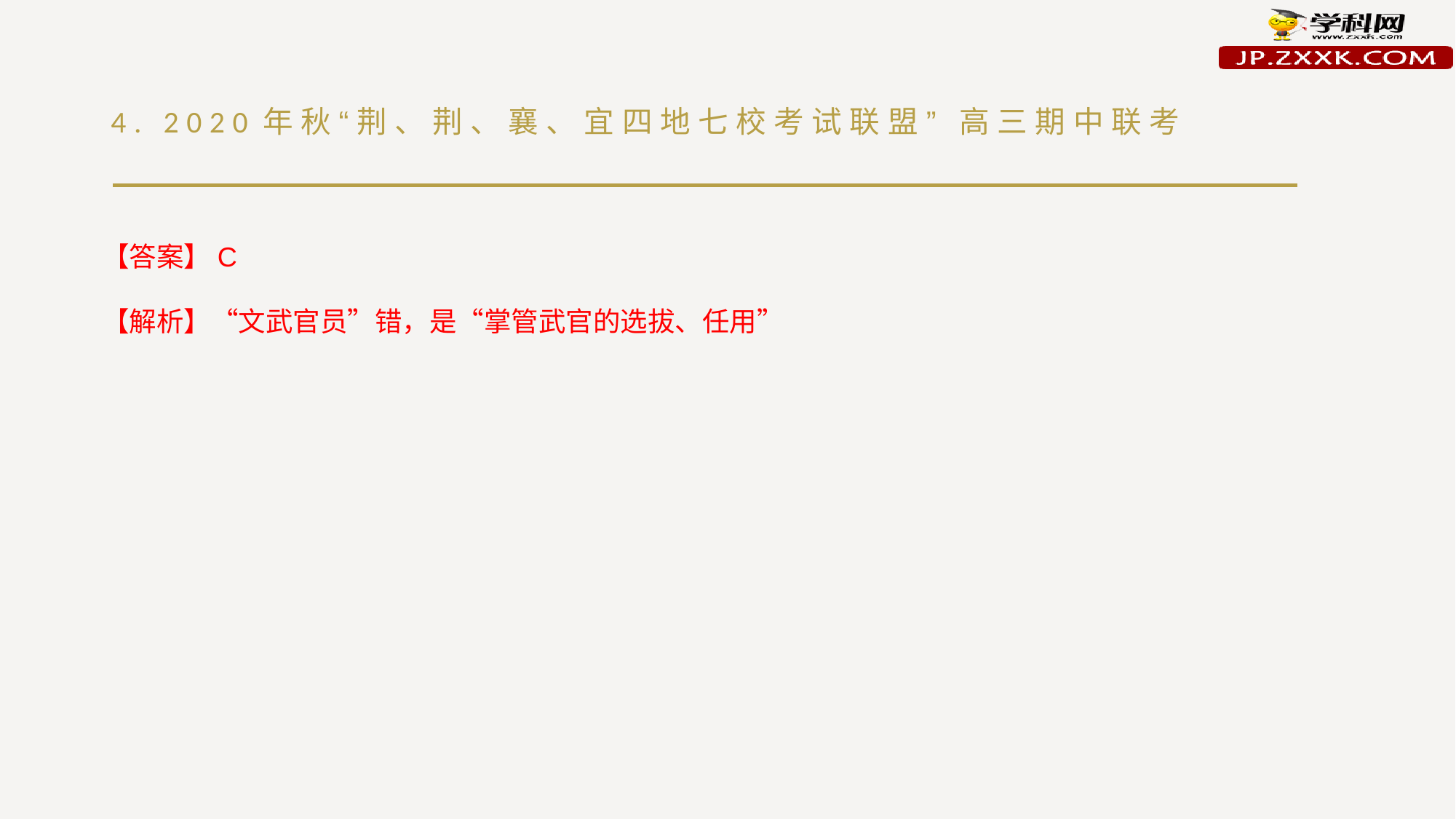

# 4. 2020年秋“荆、荆、襄、宜四地七校考试联盟” 高三期中联考
【答案】C
【解析】“文武官员”错，是“掌管武官的选拔、任用”